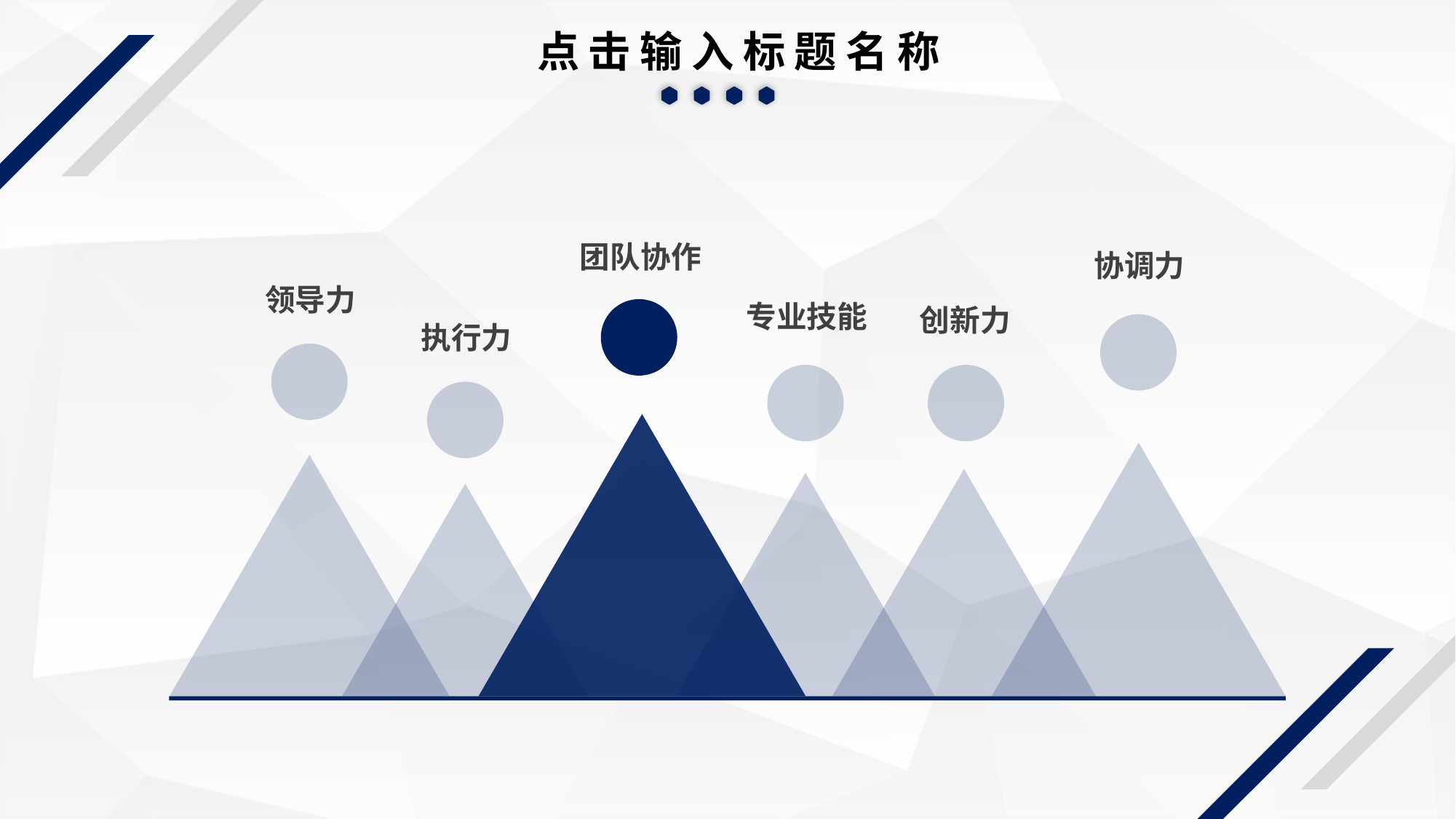

点击输入标题名称

团队协作
协调力
领导力
专业技能
创新力

执行力